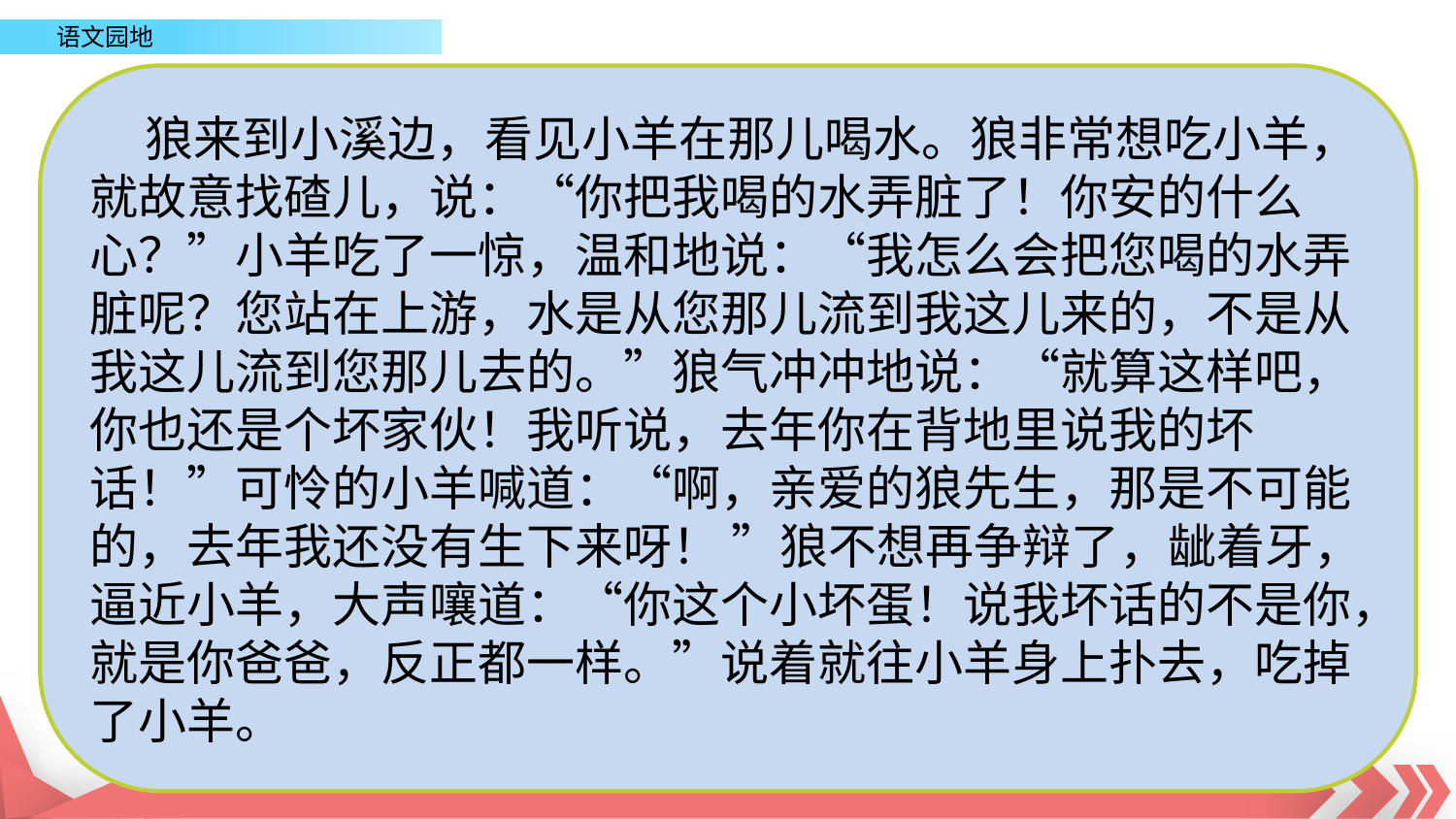

狼来到小溪边，看见小羊在那儿喝水。狼非常想吃小羊，就故意找碴儿，说：“你把我喝的水弄脏了！你安的什么心？”小羊吃了一惊，温和地说：“我怎么会把您喝的水弄脏呢？您站在上游，水是从您那儿流到我这儿来的，不是从我这儿流到您那儿去的。”狼气冲冲地说：“就算这样吧，你也还是个坏家伙！我听说，去年你在背地里说我的坏话！”可怜的小羊喊道：“啊，亲爱的狼先生，那是不可能的，去年我还没有生下来呀！ ”狼不想再争辩了，龇着牙，逼近小羊，大声嚷道：“你这个小坏蛋！说我坏话的不是你，就是你爸爸，反正都一样。”说着就往小羊身上扑去，吃掉了小羊。